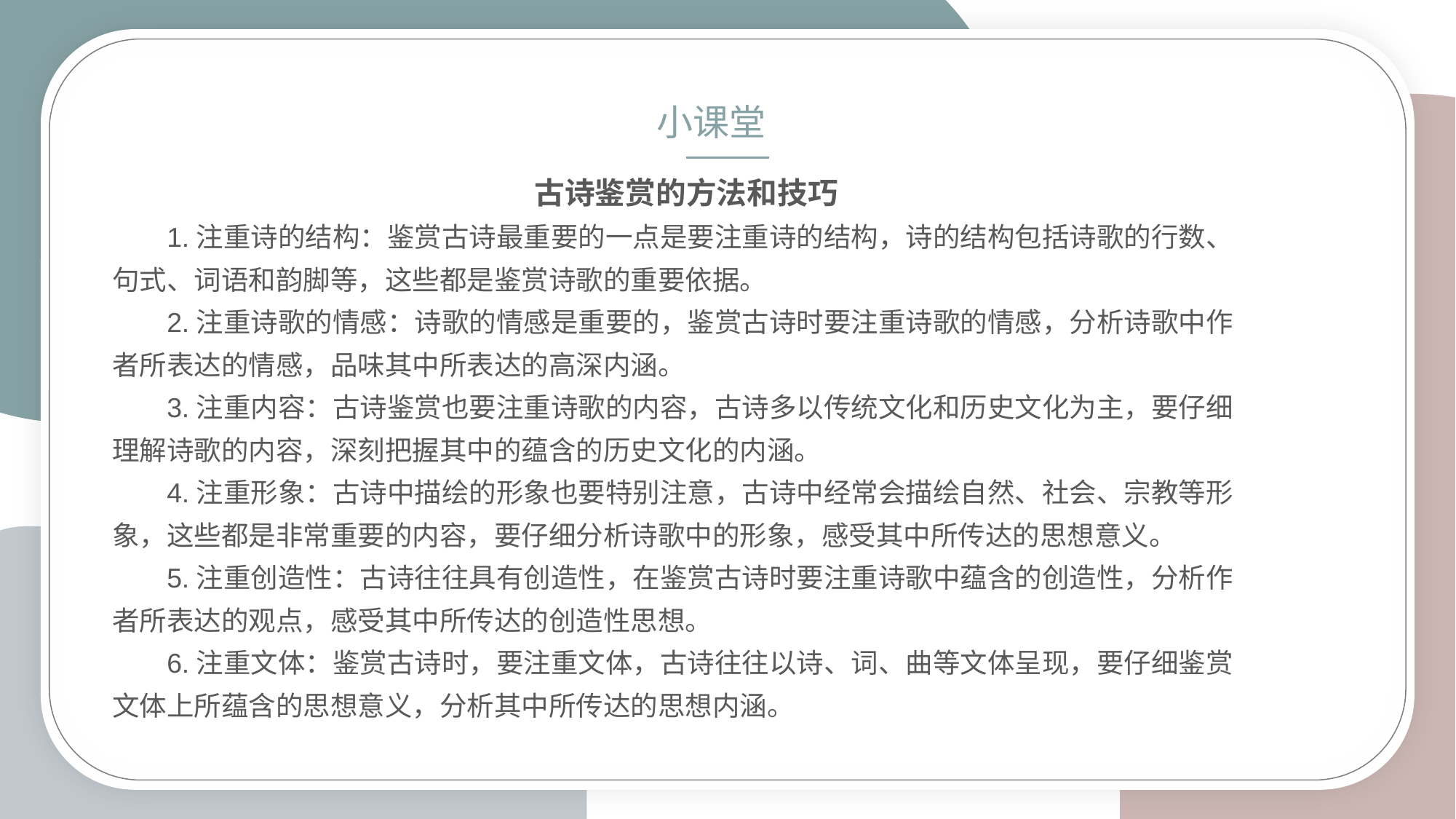

小课堂

古诗鉴赏的方法和技巧
1.注重诗的结构：鉴赏古诗最重要的一点是要注重诗的结构，诗的结构包括诗歌的行数、句式、词语和韵脚等，这些都是鉴赏诗歌的重要依据。
2.注重诗歌的情感：诗歌的情感是重要的，鉴赏古诗时要注重诗歌的情感，分析诗歌中作者所表达的情感，品味其中所表达的高深内涵。
3.注重内容：古诗鉴赏也要注重诗歌的内容，古诗多以传统文化和历史文化为主，要仔细理解诗歌的内容，深刻把握其中的蕴含的历史文化的内涵。
4.注重形象：古诗中描绘的形象也要特别注意，古诗中经常会描绘自然、社会、宗教等形象，这些都是非常重要的内容，要仔细分析诗歌中的形象，感受其中所传达的思想意义。
5.注重创造性：古诗往往具有创造性，在鉴赏古诗时要注重诗歌中蕴含的创造性，分析作者所表达的观点，感受其中所传达的创造性思想。
6.注重文体：鉴赏古诗时，要注重文体，古诗往往以诗、词、曲等文体呈现，要仔细鉴赏文体上所蕴含的思想意义，分析其中所传达的思想内涵。